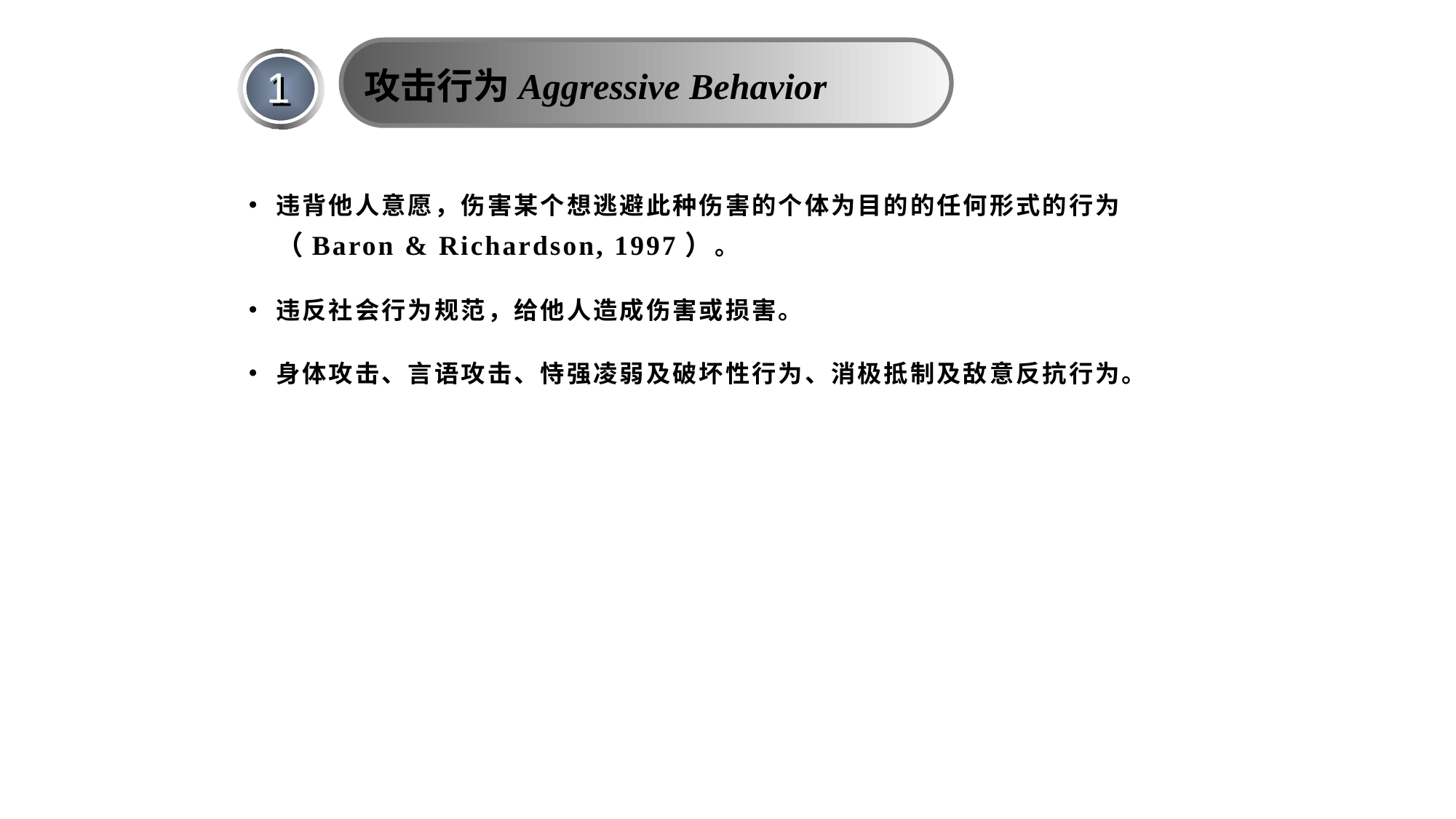

攻击行为Aggressive Behavior

1
违背他人意愿，伤害某个想逃避此种伤害的个体为目的的任何形式的行为（Baron & Richardson, 1997）。
违反社会行为规范，给他人造成伤害或损害。
身体攻击、言语攻击、恃强凌弱及破坏性行为、消极抵制及敌意反抗行为。